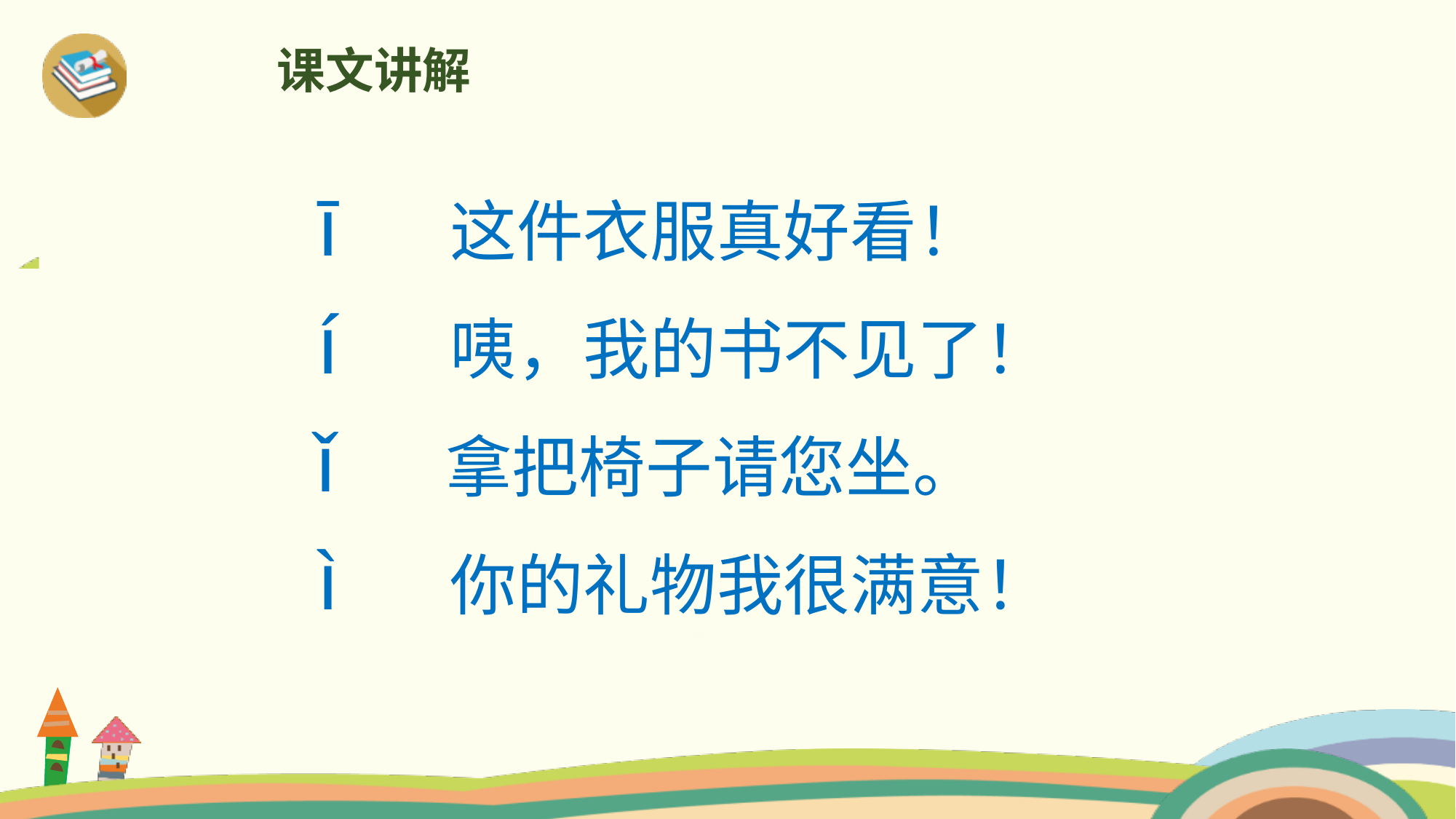

课文讲解
ī    这件衣服真好看！
í    咦，我的书不见了！
ǐ    拿把椅子请您坐。
ì    你的礼物我很满意！